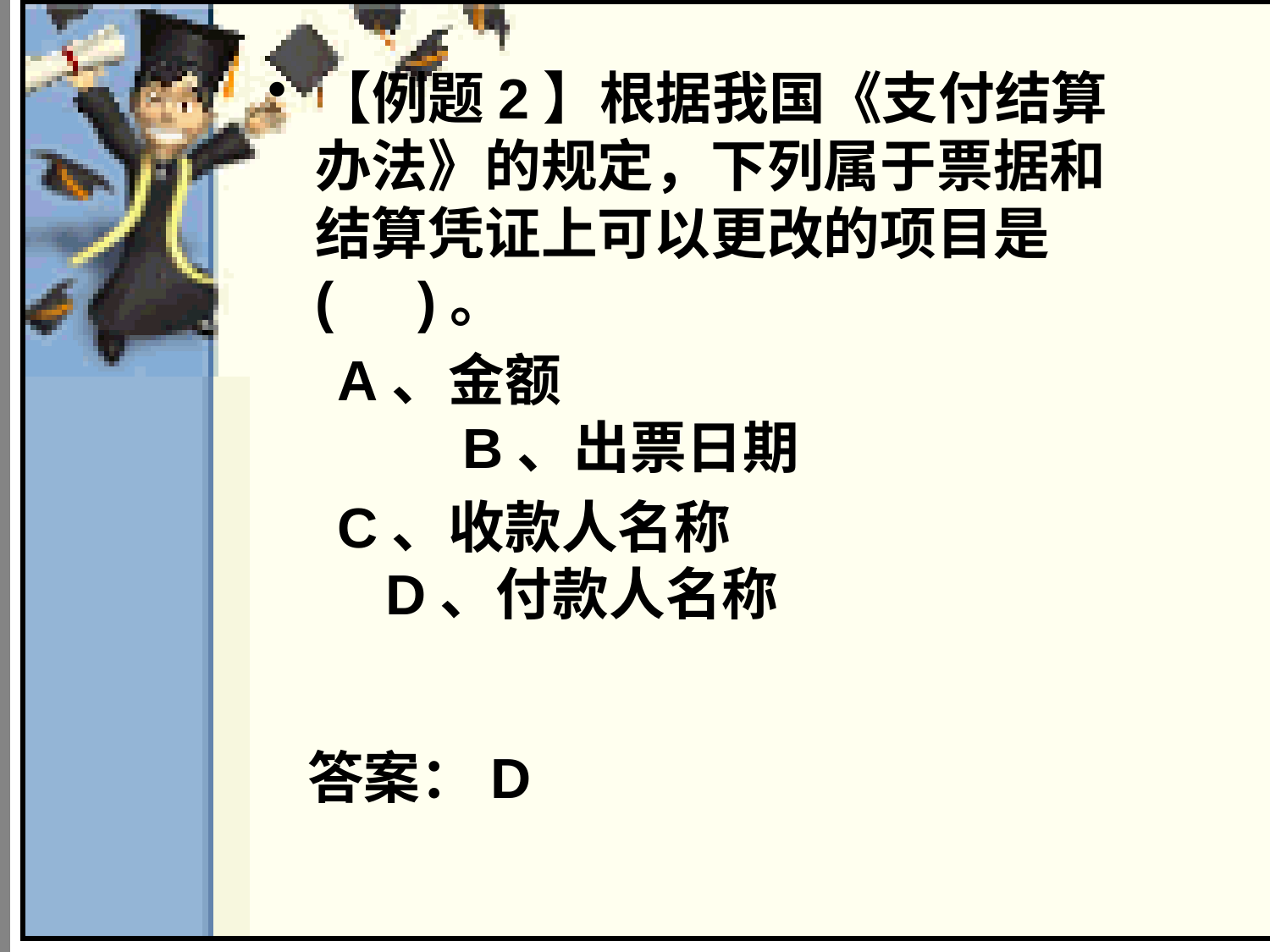

【例题2】根据我国《支付结算办法》的规定，下列属于票据和结算凭证上可以更改的项目是(　)。
　A、金额　　　　　　　　　　　      B、出票日期
　C、收款人名称　　　　　　　　D、付款人名称
答案：D